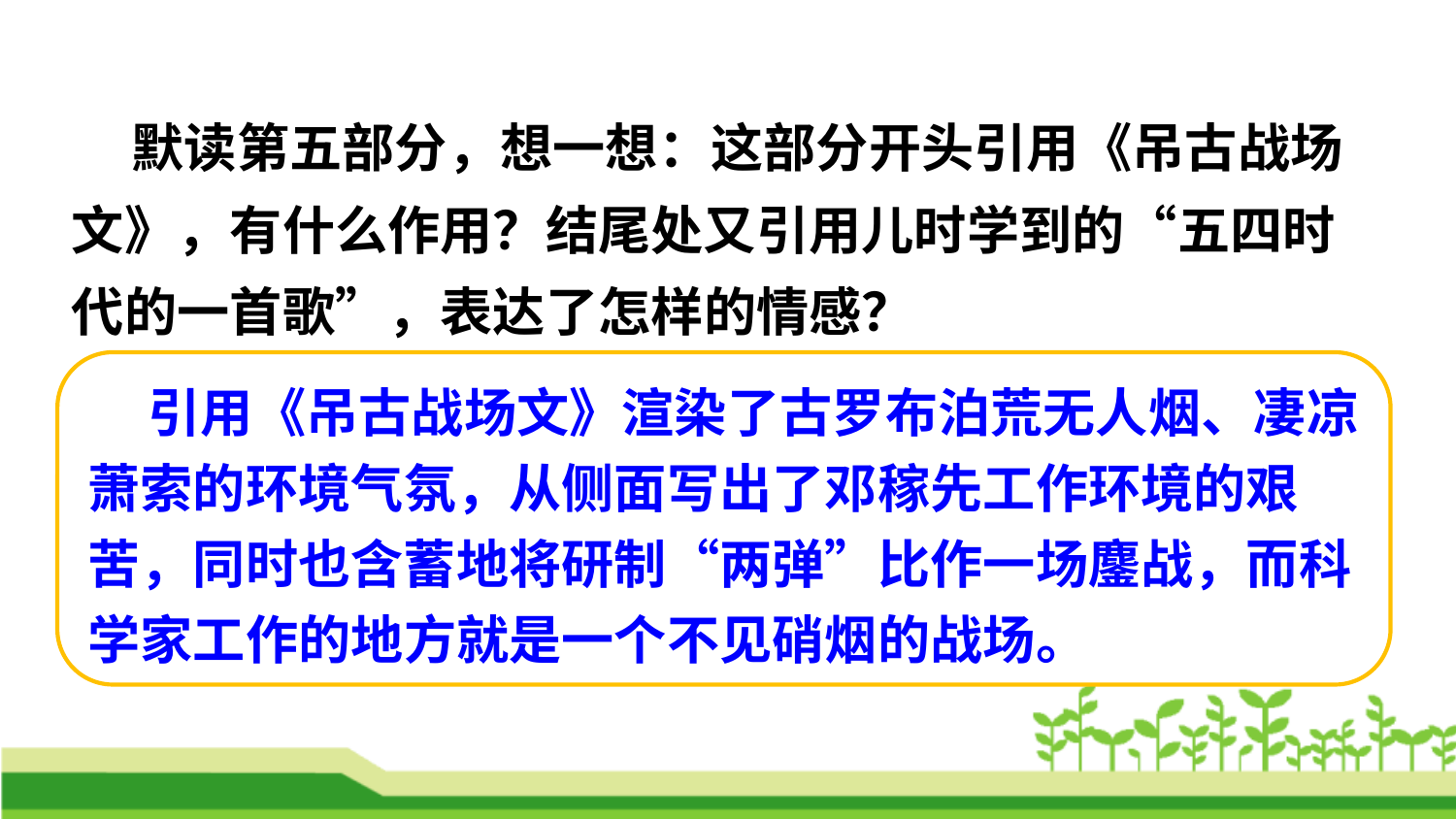

默读第五部分，想一想：这部分开头引用《吊古战场文》，有什么作用？结尾处又引用儿时学到的“五四时代的一首歌”，表达了怎样的情感？
    引用《吊古战场文》渲染了古罗布泊荒无人烟、凄凉萧索的环境气氛，从侧面写出了邓稼先工作环境的艰苦，同时也含蓄地将研制“两弹”比作一场鏖战，而科学家工作的地方就是一个不见硝烟的战场。